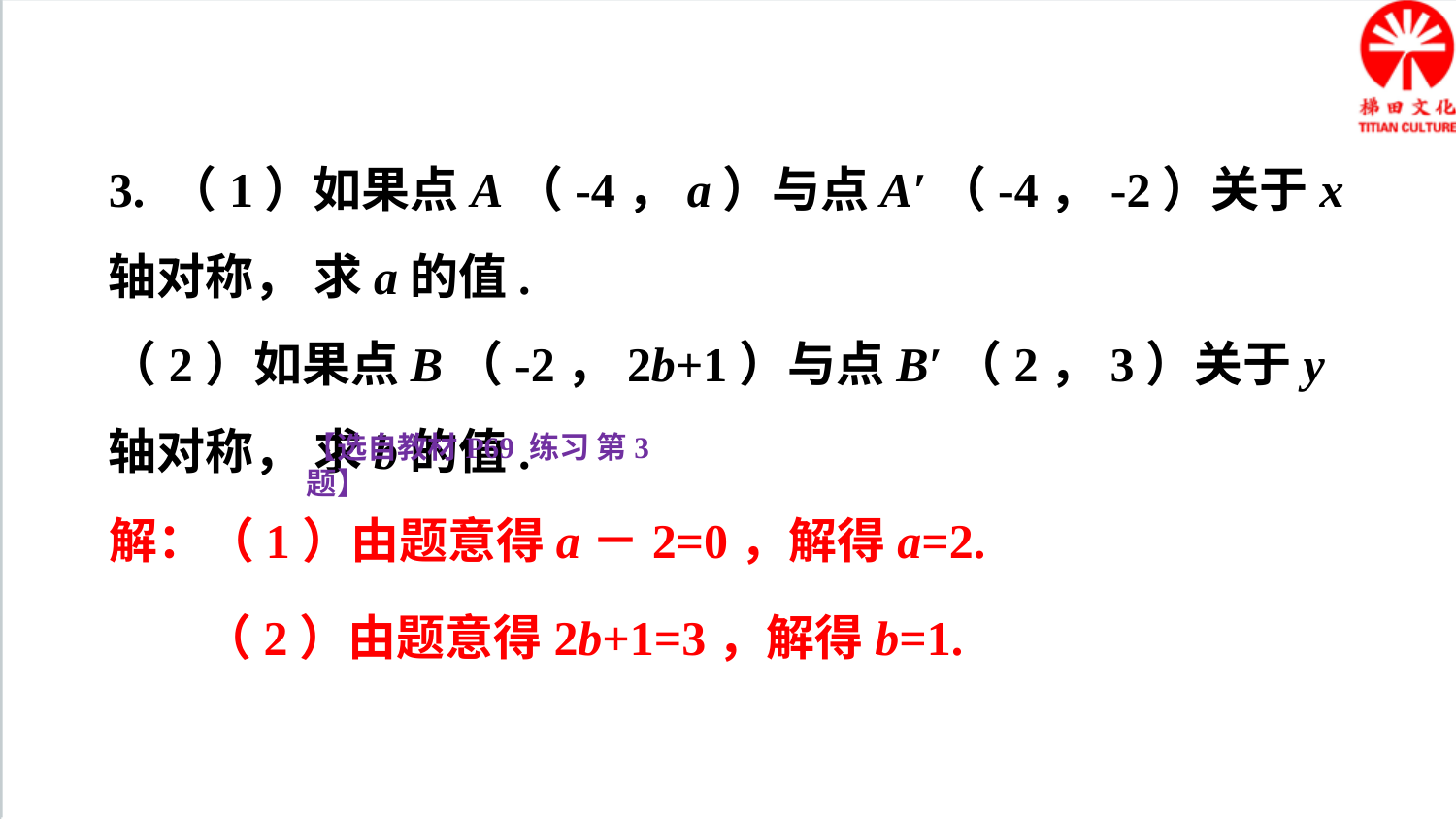

3. （1）如果点A（-4，a）与点A′（-4，-2）关于x轴对称， 求a的值.
（2）如果点B（-2，2b+1）与点B′（2，3）关于y轴对称， 求b的值.
【选自教材P69 练习 第3题】
解：（1）由题意得a－2=0，解得a=2.
（2）由题意得2b+1=3，解得b=1.